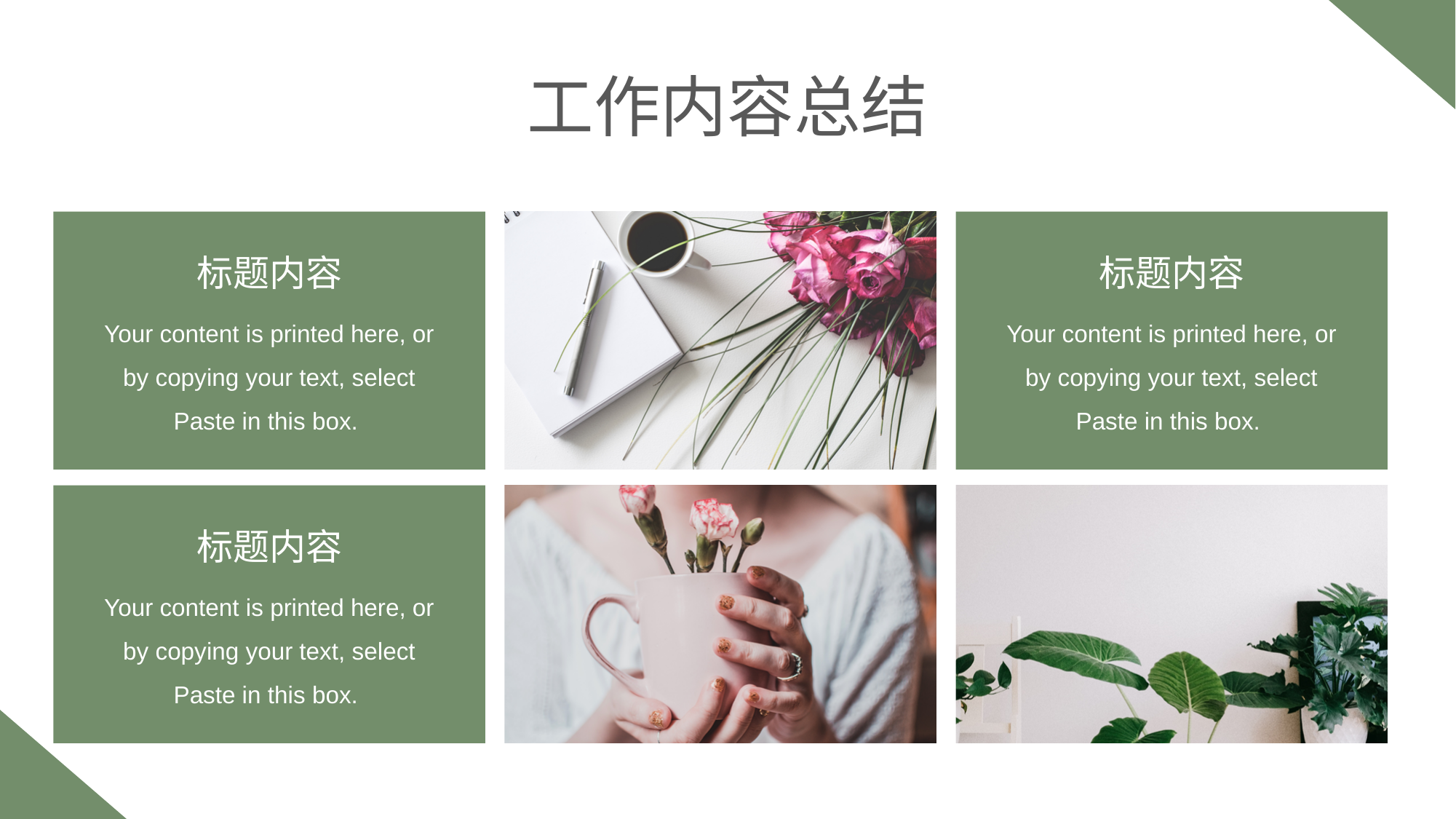

工作内容总结

标题内容
Your content is printed here, or by copying your text, select Paste in this box.
标题内容
Your content is printed here, or by copying your text, select Paste in this box.

标题内容
Your content is printed here, or by copying your text, select Paste in this box.